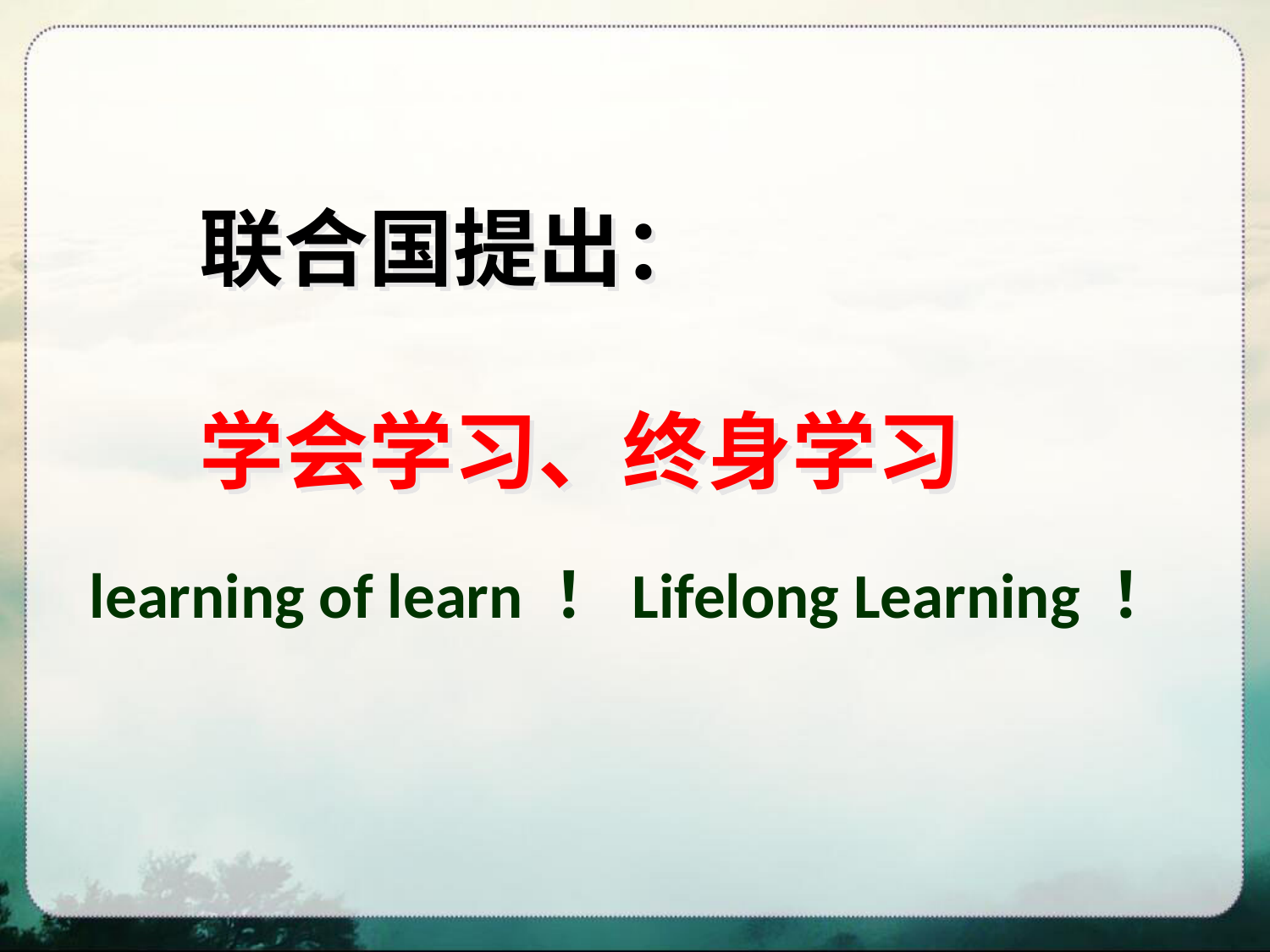

联合国提出：

学会学习、终身学习
learning of learn ！Lifelong Learning ！